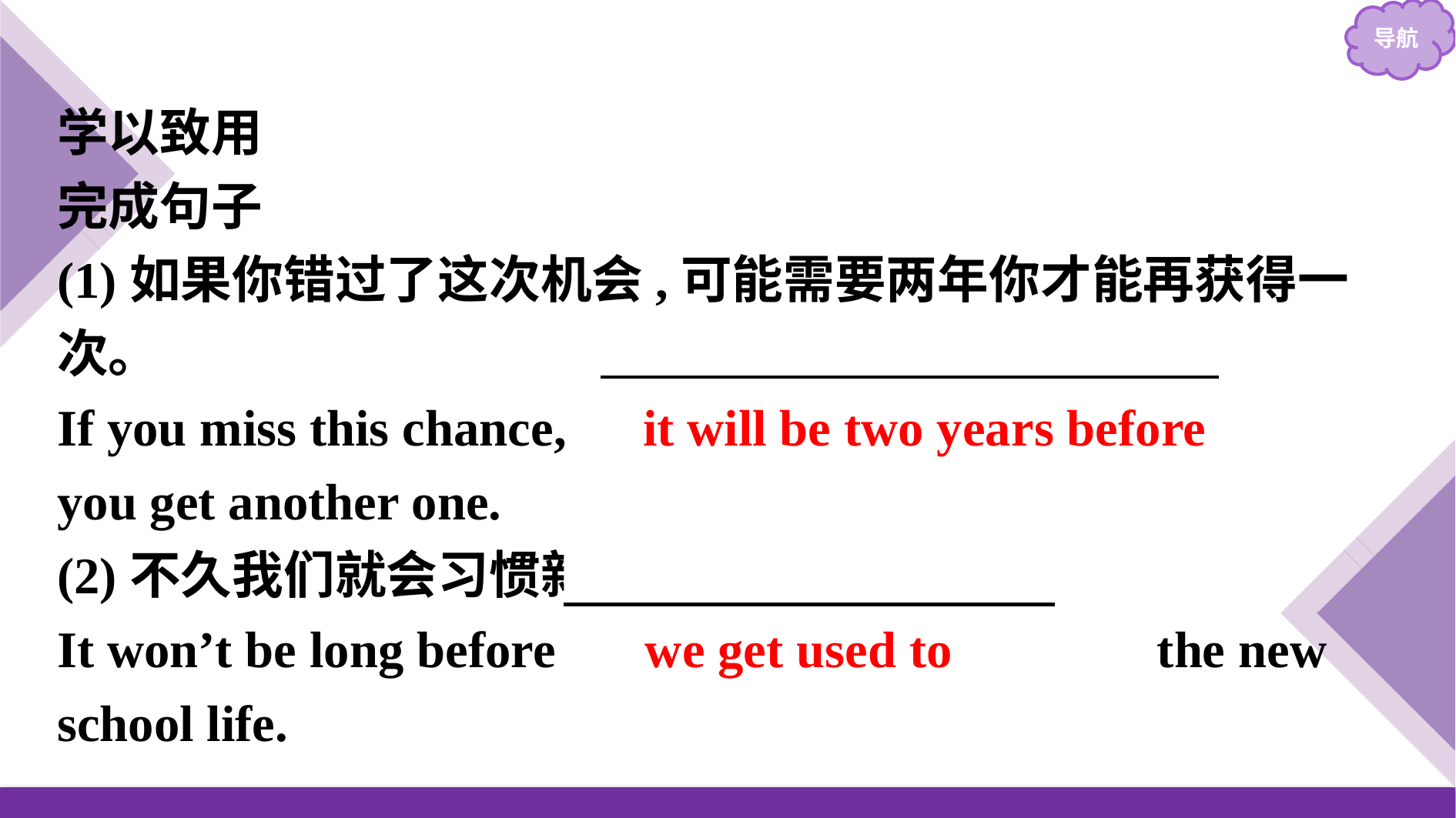

学以致用
完成句子
(1)如果你错过了这次机会,可能需要两年你才能再获得一次。
If you miss this chance,　it will be two years before　　you get another one.
(2)不久我们就会习惯新的学校生活。
It won’t be long before 　we get used to 　　　the new school life.